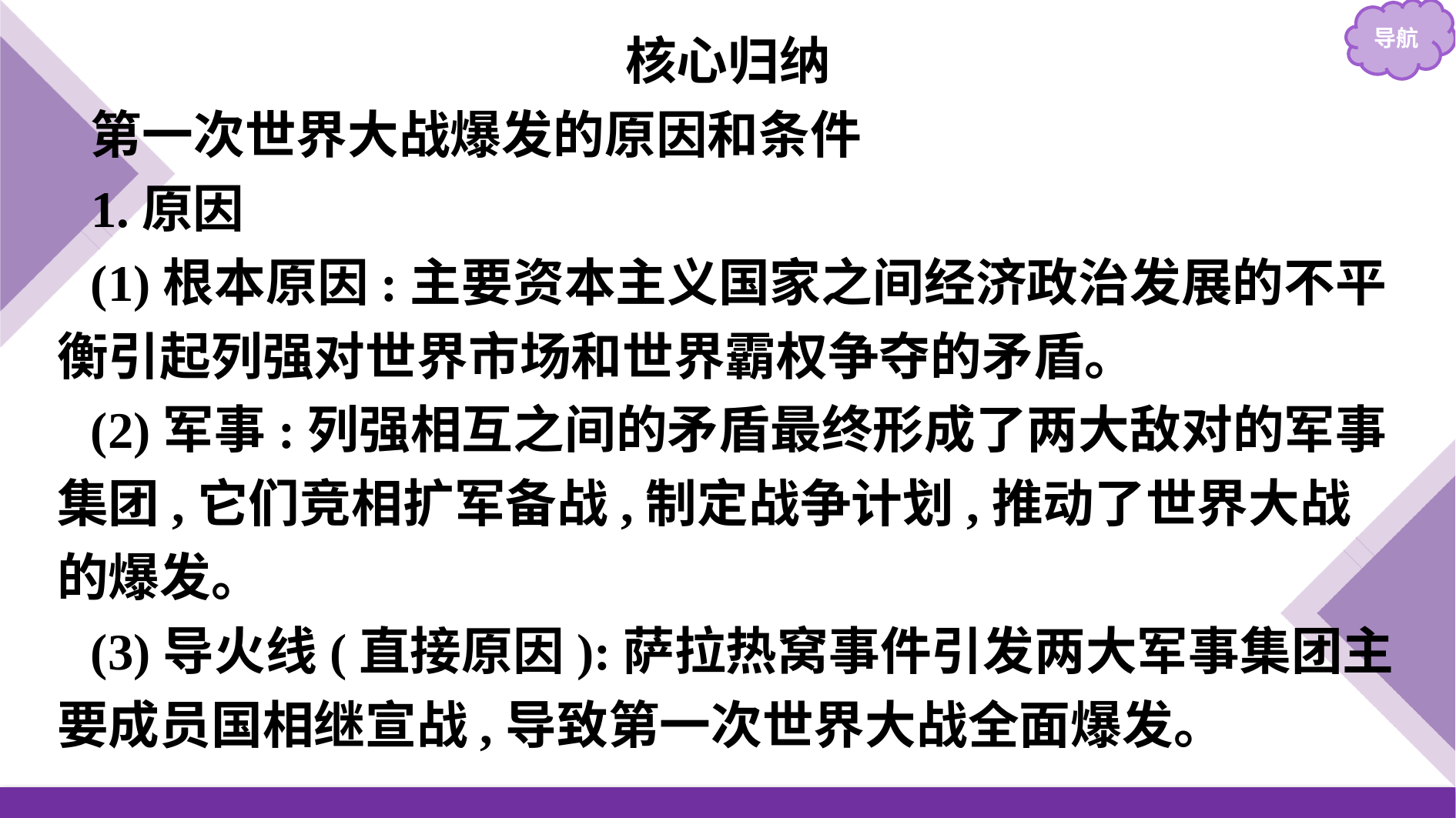

核心归纳
第一次世界大战爆发的原因和条件
1.原因
(1)根本原因:主要资本主义国家之间经济政治发展的不平衡引起列强对世界市场和世界霸权争夺的矛盾。
(2)军事:列强相互之间的矛盾最终形成了两大敌对的军事集团,它们竞相扩军备战,制定战争计划,推动了世界大战的爆发。
(3)导火线(直接原因):萨拉热窝事件引发两大军事集团主要成员国相继宣战,导致第一次世界大战全面爆发。